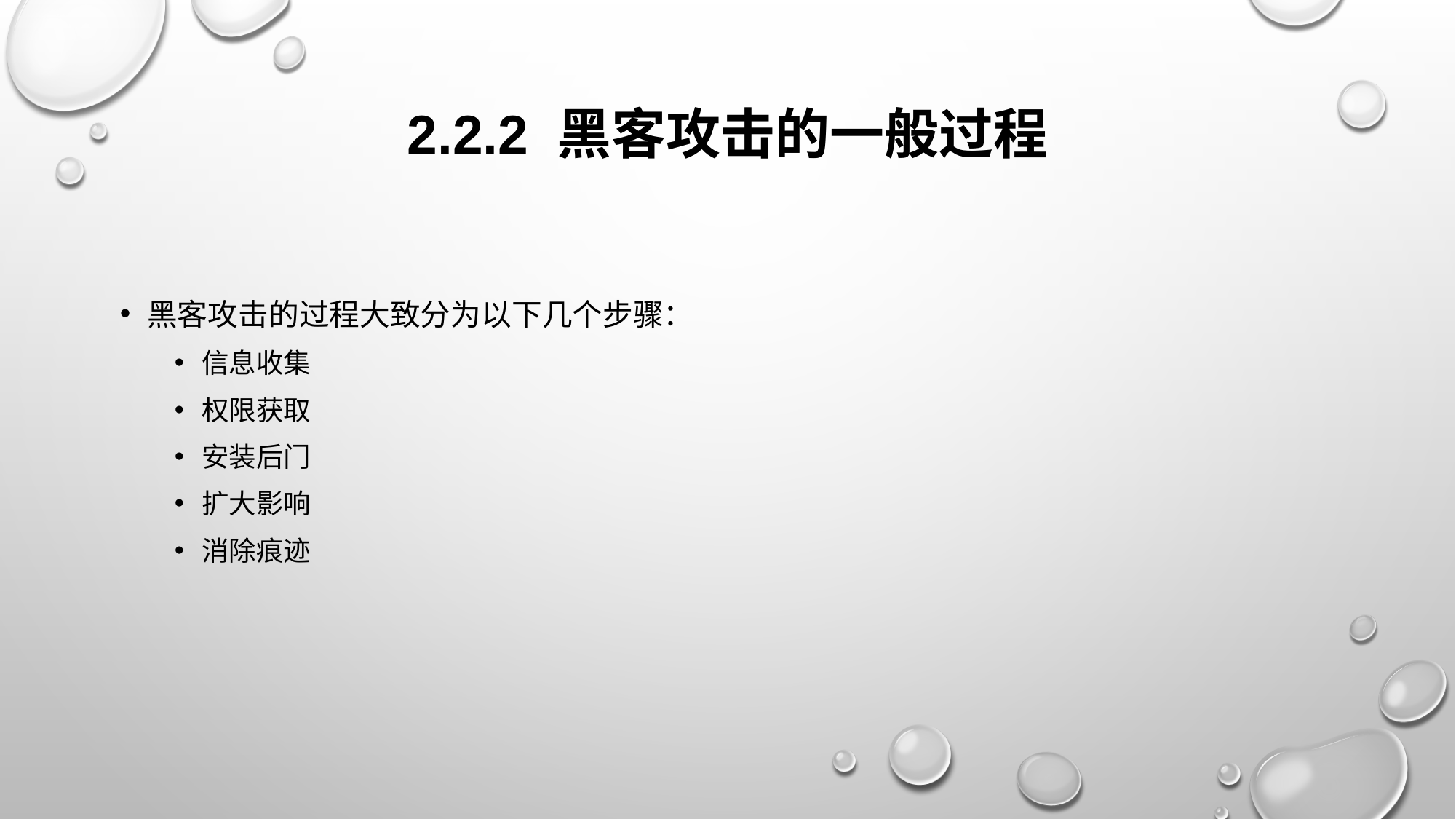

# 2.2.2 黑客攻击的一般过程
黑客攻击的过程大致分为以下几个步骤：
信息收集
权限获取
安装后门
扩大影响
消除痕迹